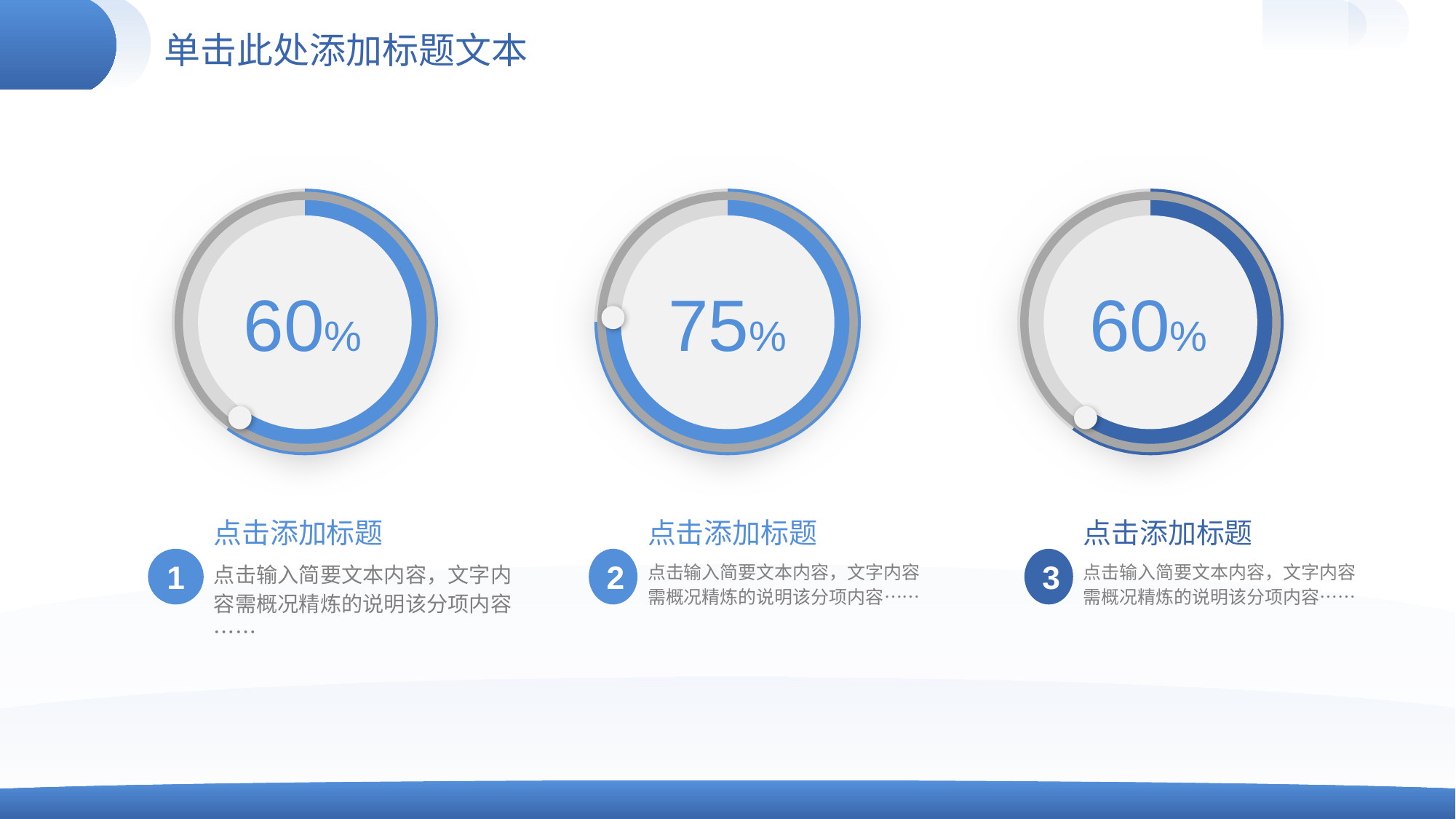

# 单击此处添加标题文本

### Chart

| Category | 销售额 |
|---|---|
| 第一季度 | 60.0 |
| 第二季度 | 40.0 |

### Chart

| Category | 销售额 |
|---|---|
| 第一季度 | 75.0 |
| 第二季度 | 25.0 |

### Chart

| Category | 销售额 |
|---|---|
| 第一季度 | 60.0 |
| 第二季度 | 40.0 |

60%
75%
60%

点击添加标题
2
点击输入简要文本内容，文字内容需概况精炼的说明该分项内容……
点击添加标题
3
点击输入简要文本内容，文字内容需概况精炼的说明该分项内容……
点击添加标题
1
点击输入简要文本内容，文字内容需概况精炼的说明该分项内容……